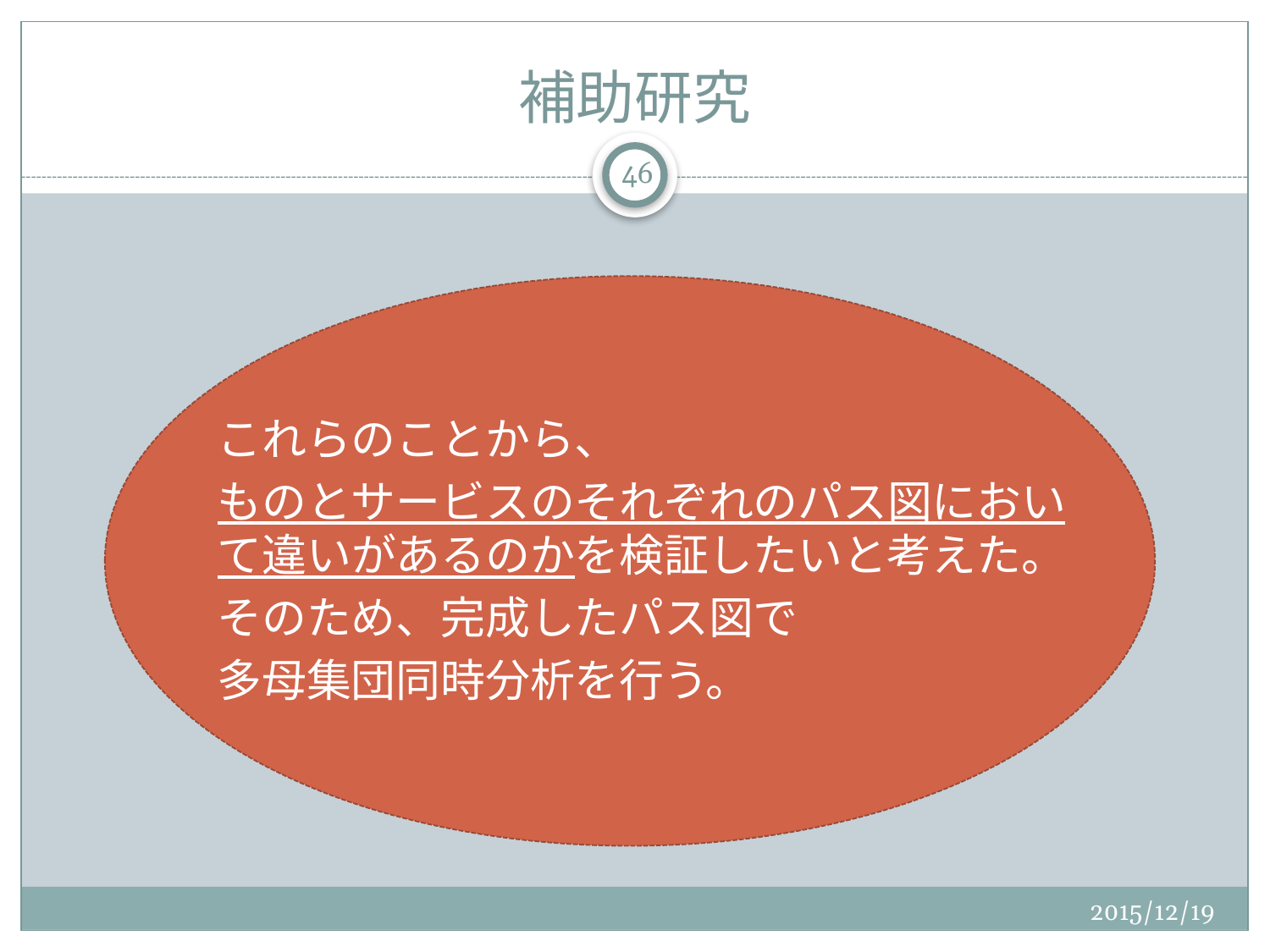

# 補助研究
46

これらのことから、
ものとサービスのそれぞれのパス図において違いがあるのかを検証したいと考えた。
そのため、完成したパス図で
多母集団同時分析を行う。
2015/12/19